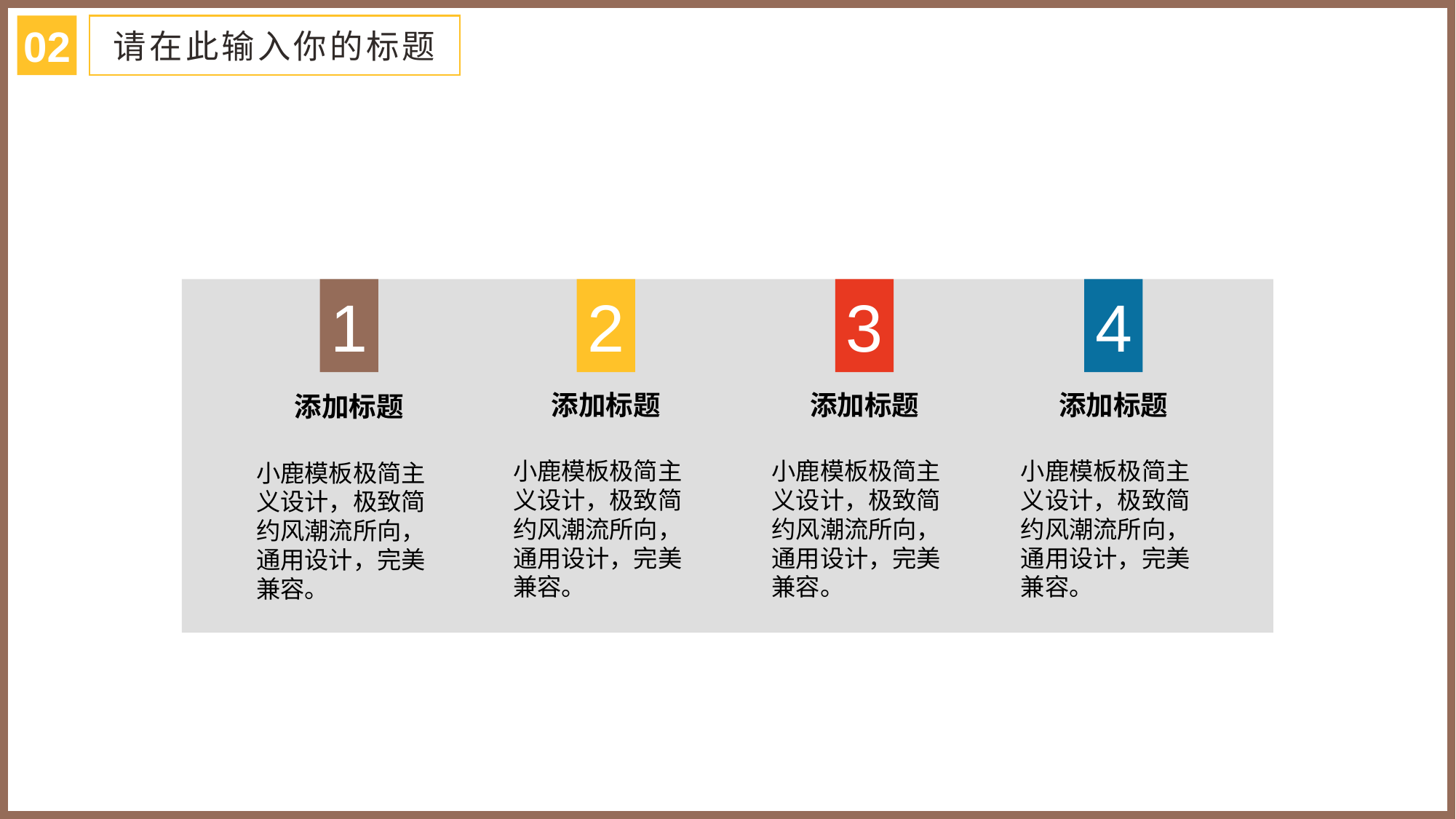

02
请在此输入你的标题

1
2
3
4
添加标题
添加标题
添加标题
添加标题
小鹿模板极简主义设计，极致简约风潮流所向，通用设计，完美兼容。
小鹿模板极简主义设计，极致简约风潮流所向，通用设计，完美兼容。
小鹿模板极简主义设计，极致简约风潮流所向，通用设计，完美兼容。
小鹿模板极简主义设计，极致简约风潮流所向，通用设计，完美兼容。